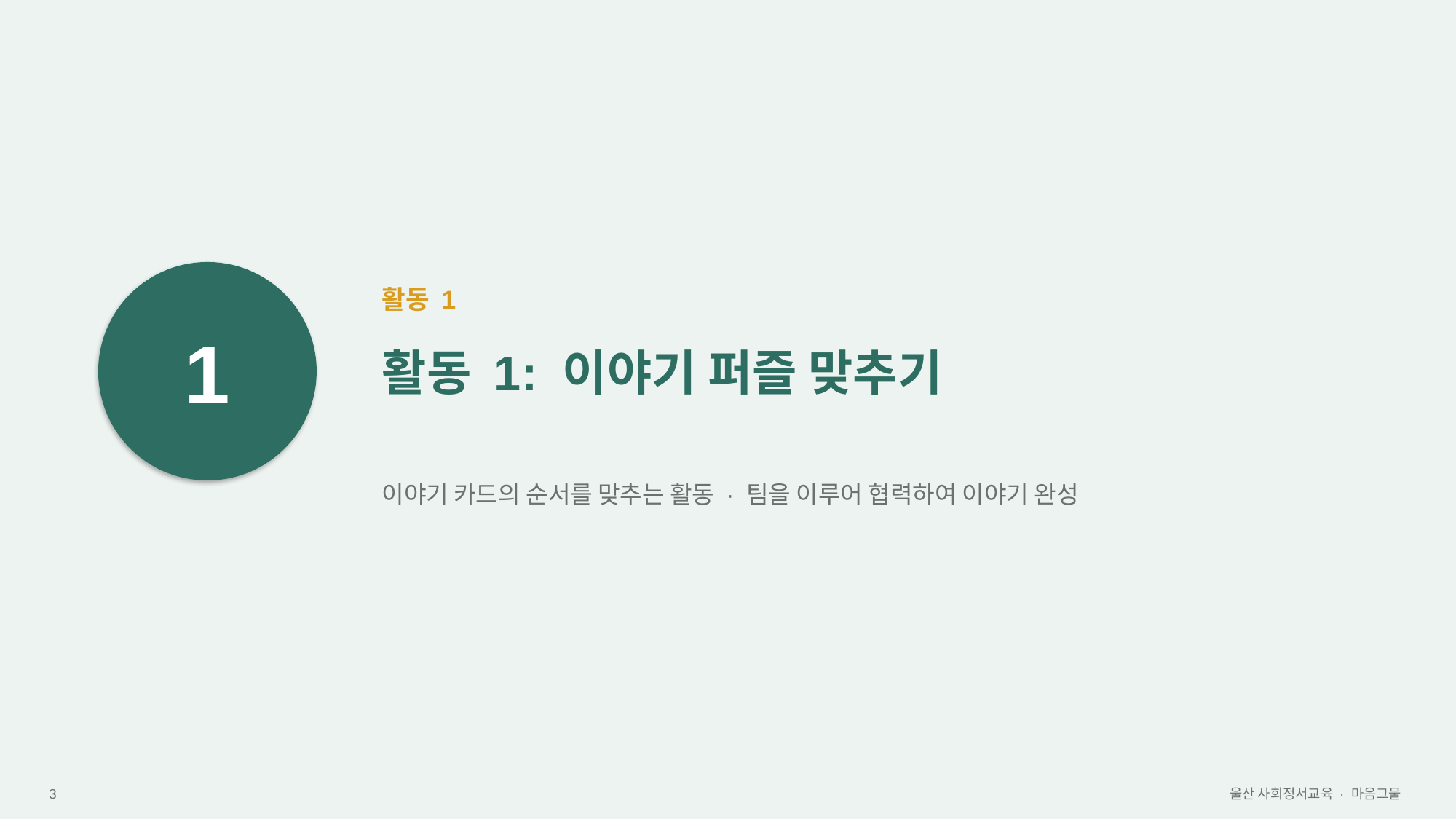

1
활동 1
활동 1: 이야기 퍼즐 맞추기
이야기 카드의 순서를 맞추는 활동 · 팀을 이루어 협력하여 이야기 완성
3
울산 사회정서교육 · 마음그물